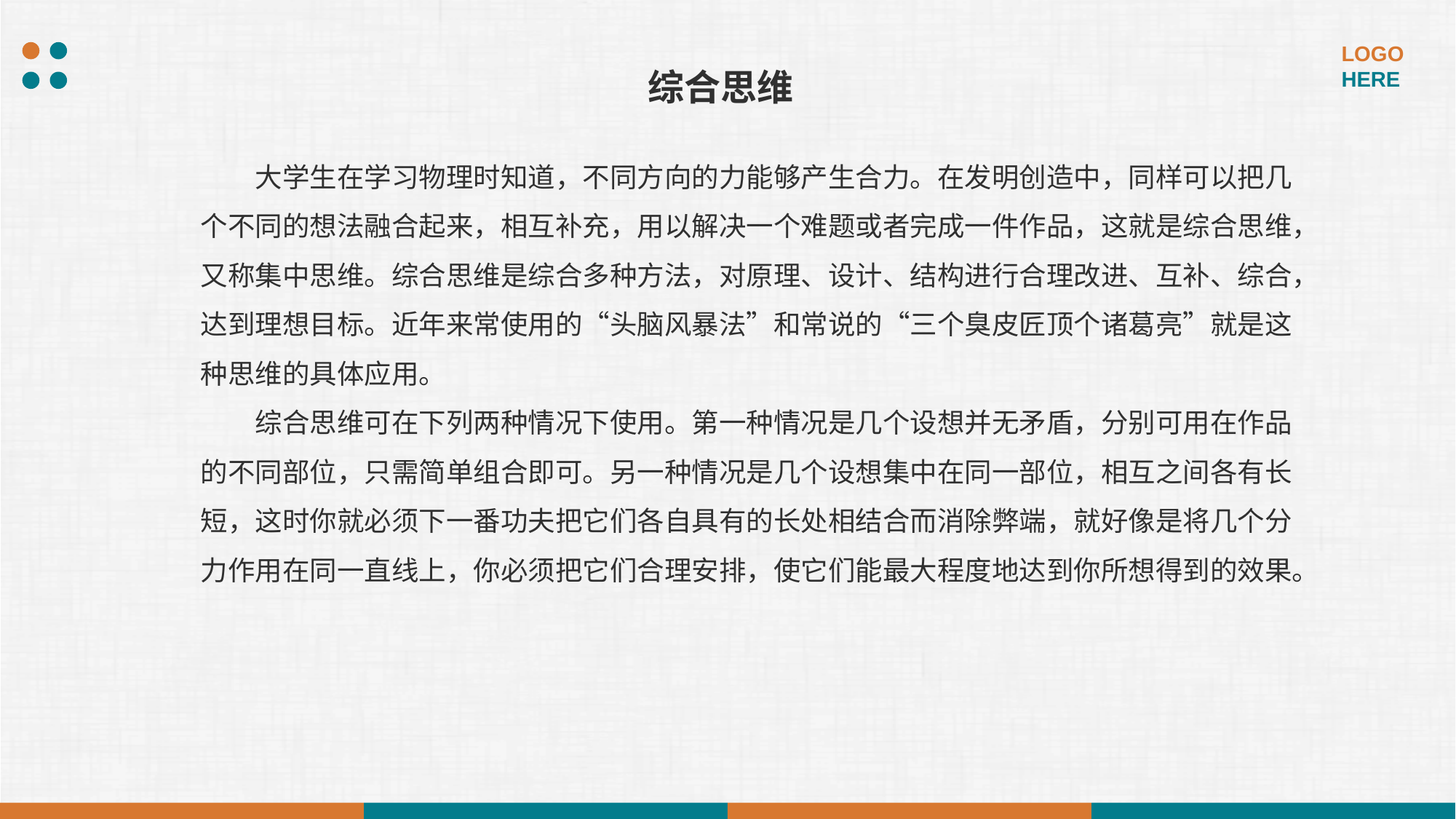

综合思维
大学生在学习物理时知道，不同方向的力能够产生合力。在发明创造中，同样可以把几个不同的想法融合起来，相互补充，用以解决一个难题或者完成一件作品，这就是综合思维，又称集中思维。综合思维是综合多种方法，对原理、设计、结构进行合理改进、互补、综合，达到理想目标。近年来常使用的“头脑风暴法”和常说的“三个臭皮匠顶个诸葛亮”就是这种思维的具体应用。
综合思维可在下列两种情况下使用。第一种情况是几个设想并无矛盾，分别可用在作品的不同部位，只需简单组合即可。另一种情况是几个设想集中在同一部位，相互之间各有长短，这时你就必须下一番功夫把它们各自具有的长处相结合而消除弊端，就好像是将几个分力作用在同一直线上，你必须把它们合理安排，使它们能最大程度地达到你所想得到的效果。